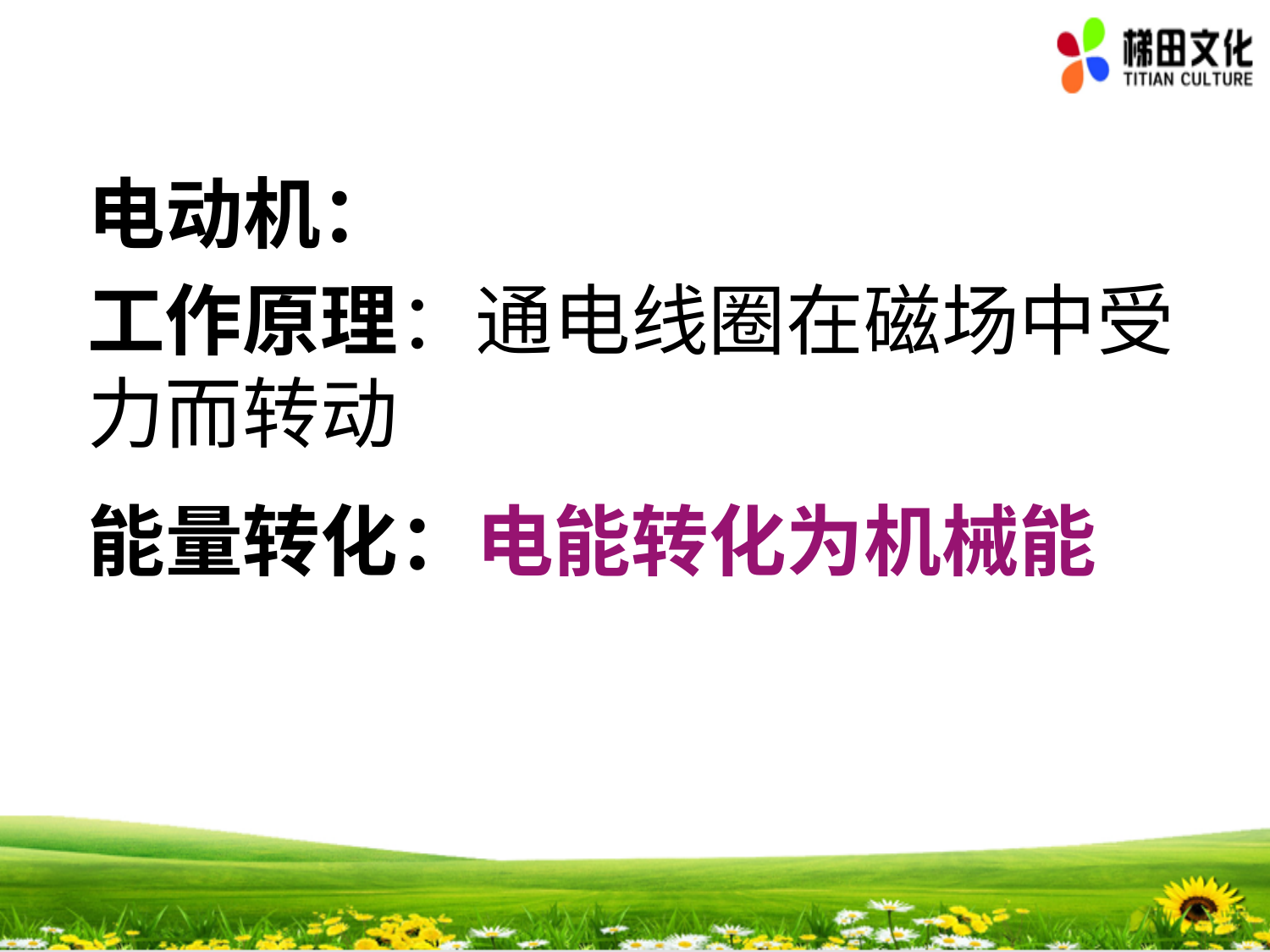

电动机：
工作原理：通电线圈在磁场中受力而转动
能量转化：电能转化为机械能